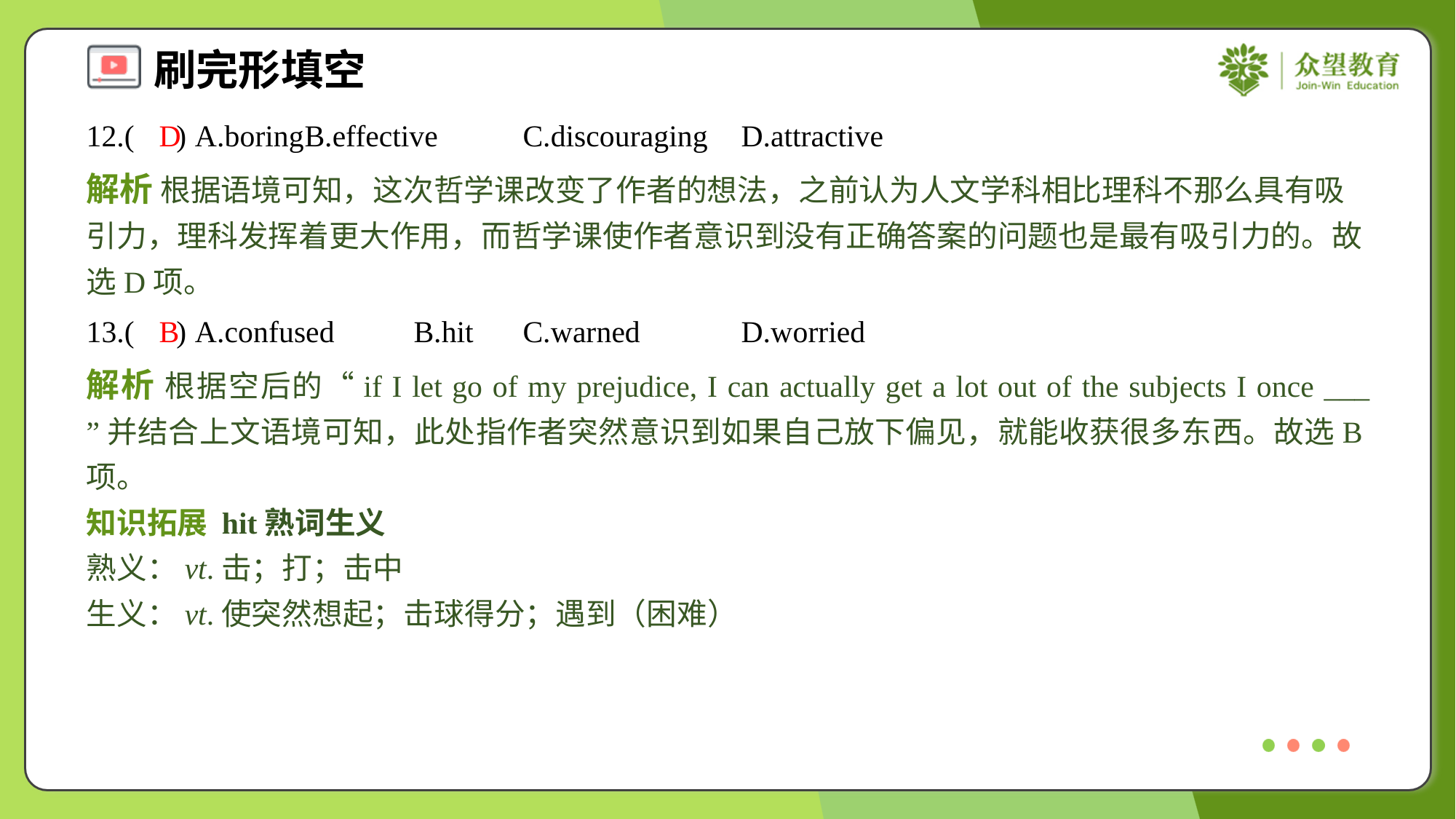

12.(     ) A.boring	B.effective	C.discouraging	D.attractive
D
解析 根据语境可知，这次哲学课改变了作者的想法，之前认为人文学科相比理科不那么具有吸引力，理科发挥着更大作用，而哲学课使作者意识到没有正确答案的问题也是最有吸引力的。故选D项。
13.(     ) A.confused	B.hit	C.warned	D.worried
B
解析 根据空后的“if I let go of my prejudice, I can actually get a lot out of the subjects I once ___ ”并结合上文语境可知，此处指作者突然意识到如果自己放下偏见，就能收获很多东西。故选B项。
知识拓展 hit熟词生义
熟义：vt.击；打；击中
生义：vt.使突然想起；击球得分；遇到（困难）